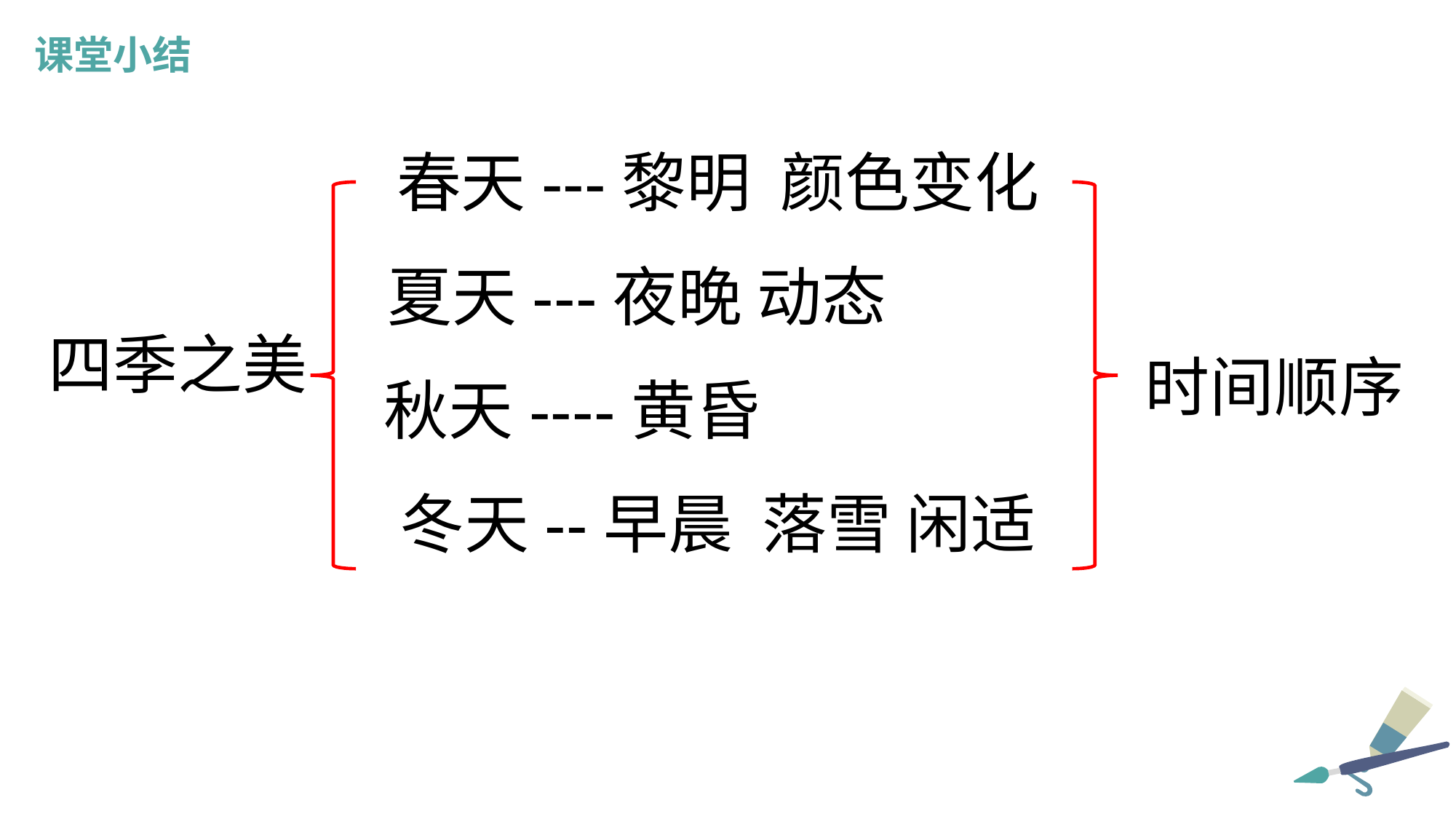

课堂小结
春天---黎明  颜色变化

夏天---夜晚 动态
四季之美
时间顺序
秋天----黄昏
冬天--早晨  落雪 闲适